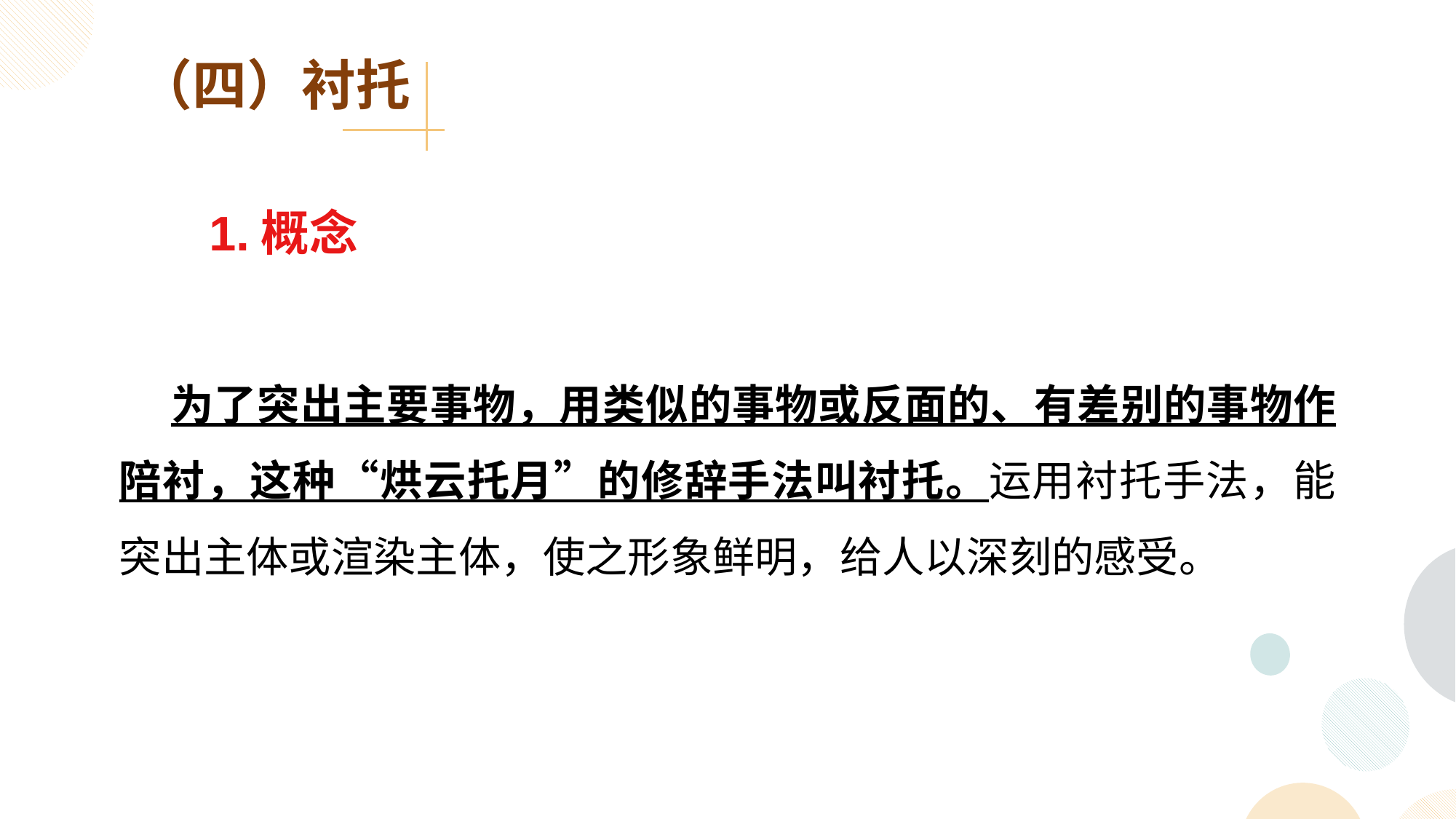

（四）衬托
1.概念
    为了突出主要事物，用类似的事物或反面的、有差别的事物作陪衬，这种“烘云托月”的修辞手法叫衬托。运用衬托手法，能突出主体或渲染主体，使之形象鲜明，给人以深刻的感受。